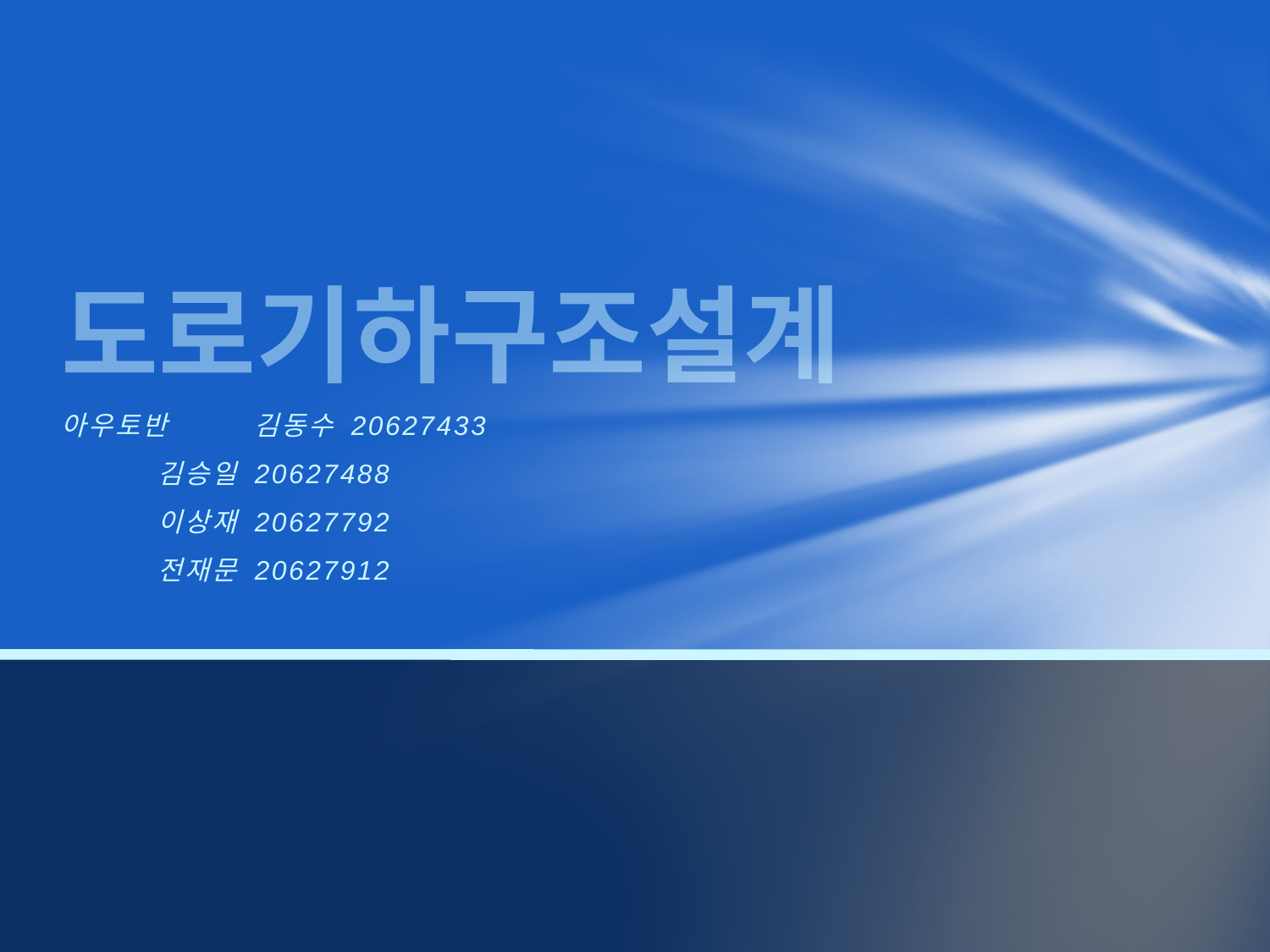

# 도로기하구조설계
아우토반		김동수	20627433
		김승일	20627488
		이상재	20627792
		전재문	20627912